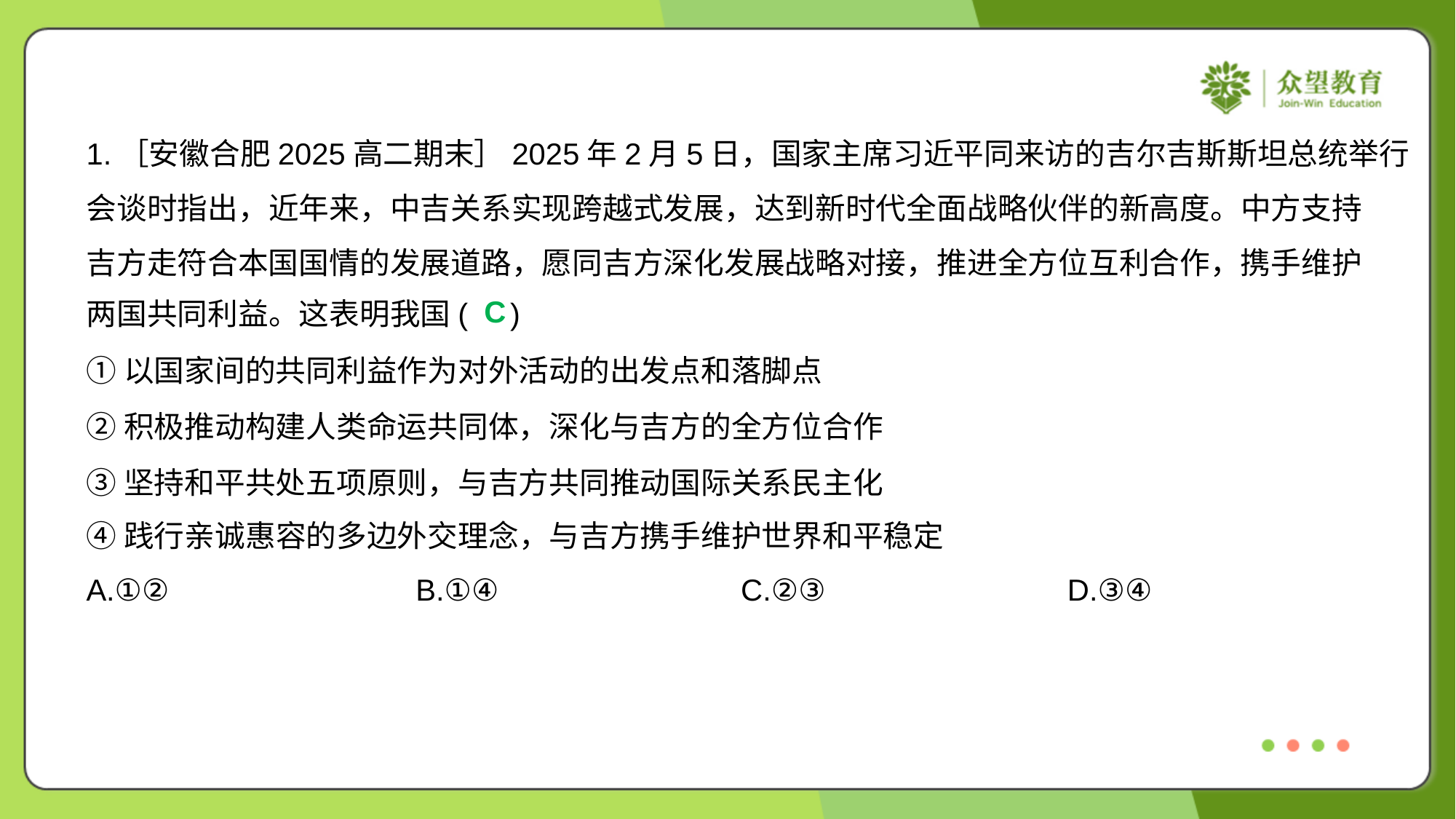

1.［安徽合肥2025高二期末］2025年2月5日，国家主席习近平同来访的吉尔吉斯斯坦总统举行
会谈时指出，近年来，中吉关系实现跨越式发展，达到新时代全面战略伙伴的新高度。中方支持
吉方走符合本国国情的发展道路，愿同吉方深化发展战略对接，推进全方位互利合作，携手维护
两国共同利益。这表明我国(     )
C
①以国家间的共同利益作为对外活动的出发点和落脚点
②积极推动构建人类命运共同体，深化与吉方的全方位合作
③坚持和平共处五项原则，与吉方共同推动国际关系民主化
④践行亲诚惠容的多边外交理念，与吉方携手维护世界和平稳定
A.①②	B.①④	C.②③	D.③④